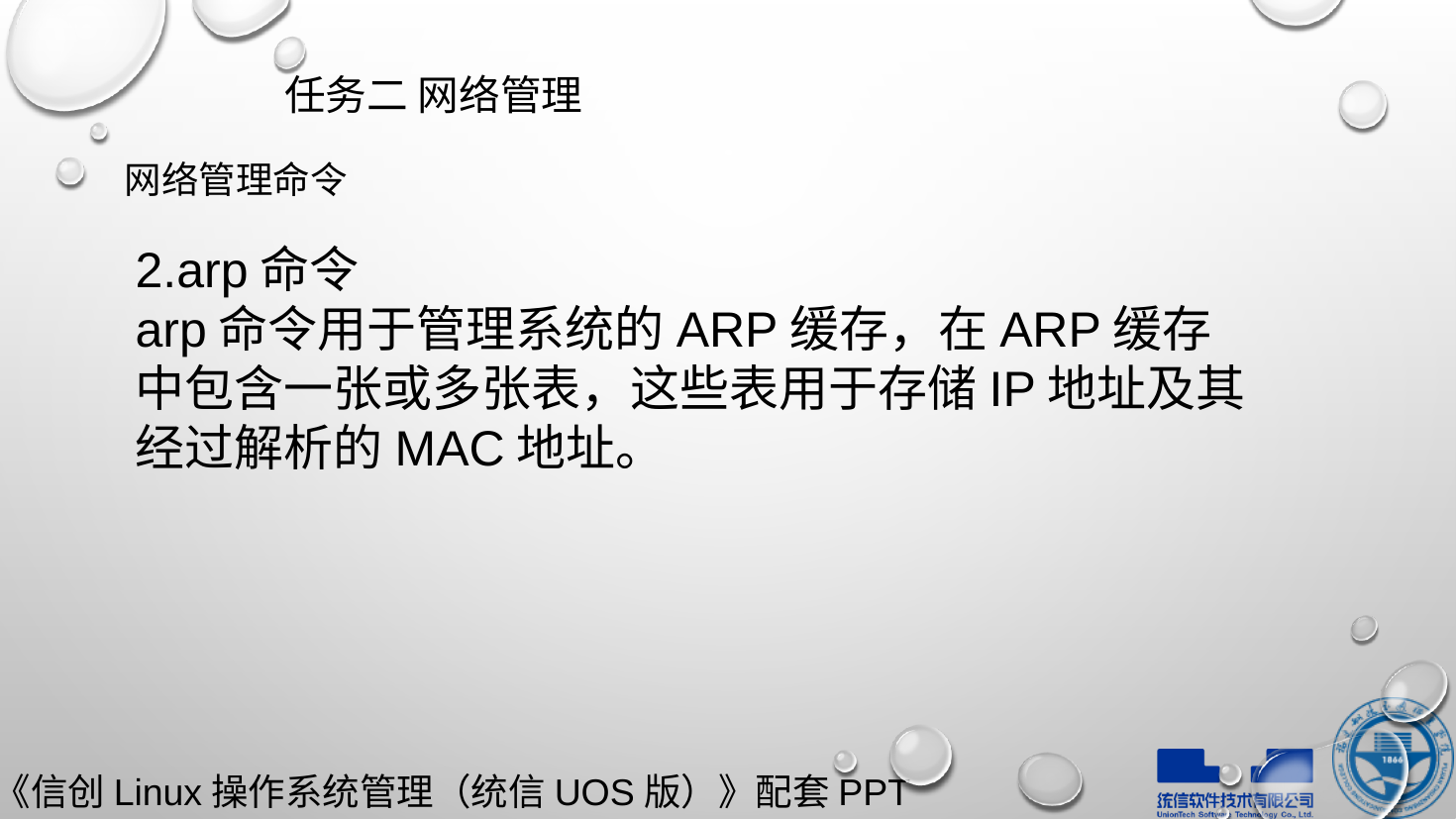

任务二 网络管理
网络管理命令
2.arp命令
arp命令用于管理系统的ARP缓存，在ARP缓存中包含一张或多张表，这些表用于存储IP地址及其经过解析的MAC地址。